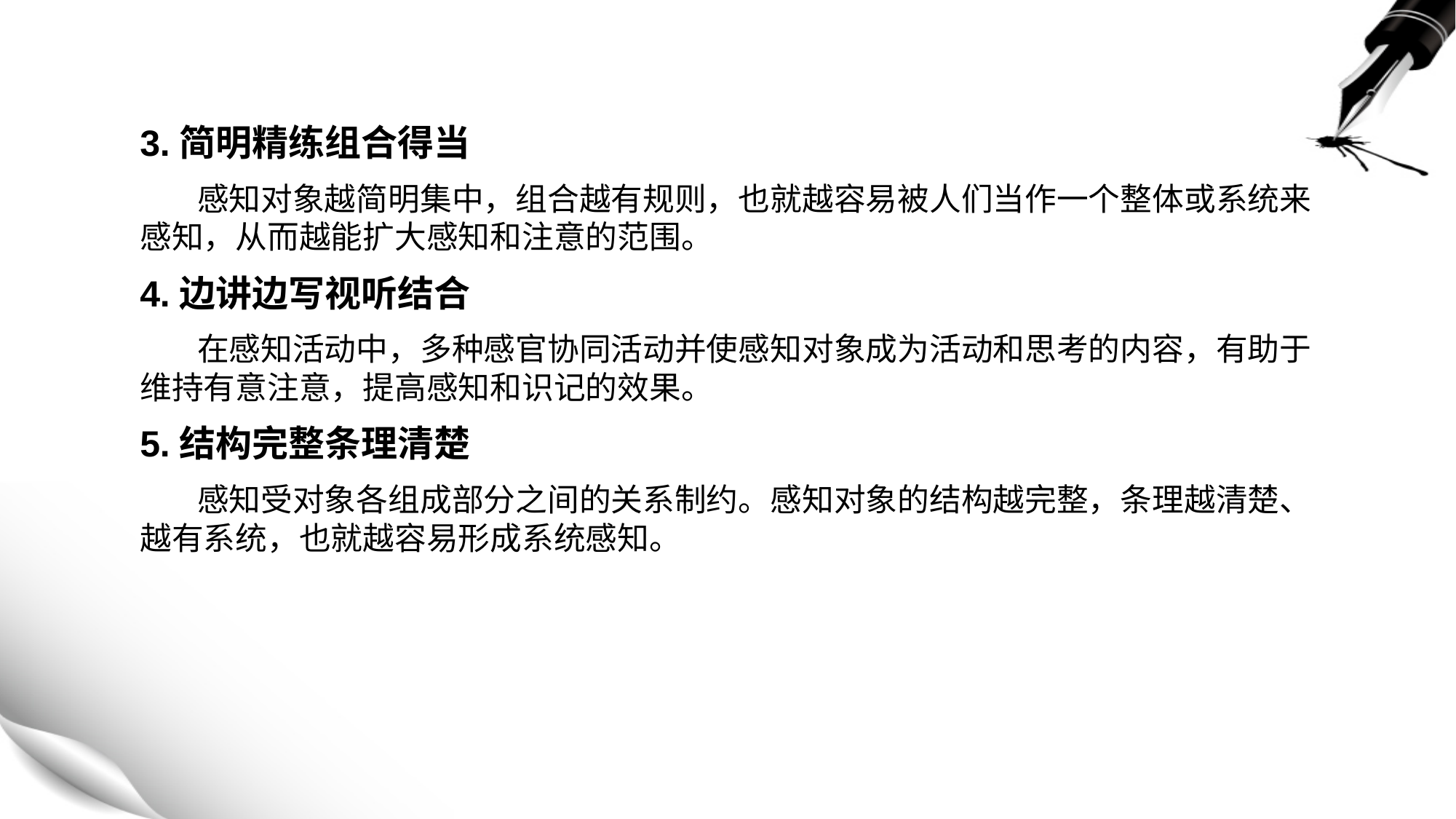

3.简明精练组合得当
       感知对象越简明集中，组合越有规则，也就越容易被人们当作一个整体或系统来感知，从而越能扩大感知和注意的范围。
4.边讲边写视听结合
       在感知活动中，多种感官协同活动并使感知对象成为活动和思考的内容，有助于维持有意注意，提高感知和识记的效果。
5.结构完整条理清楚
       感知受对象各组成部分之间的关系制约。感知对象的结构越完整，条理越清楚、越有系统，也就越容易形成系统感知。